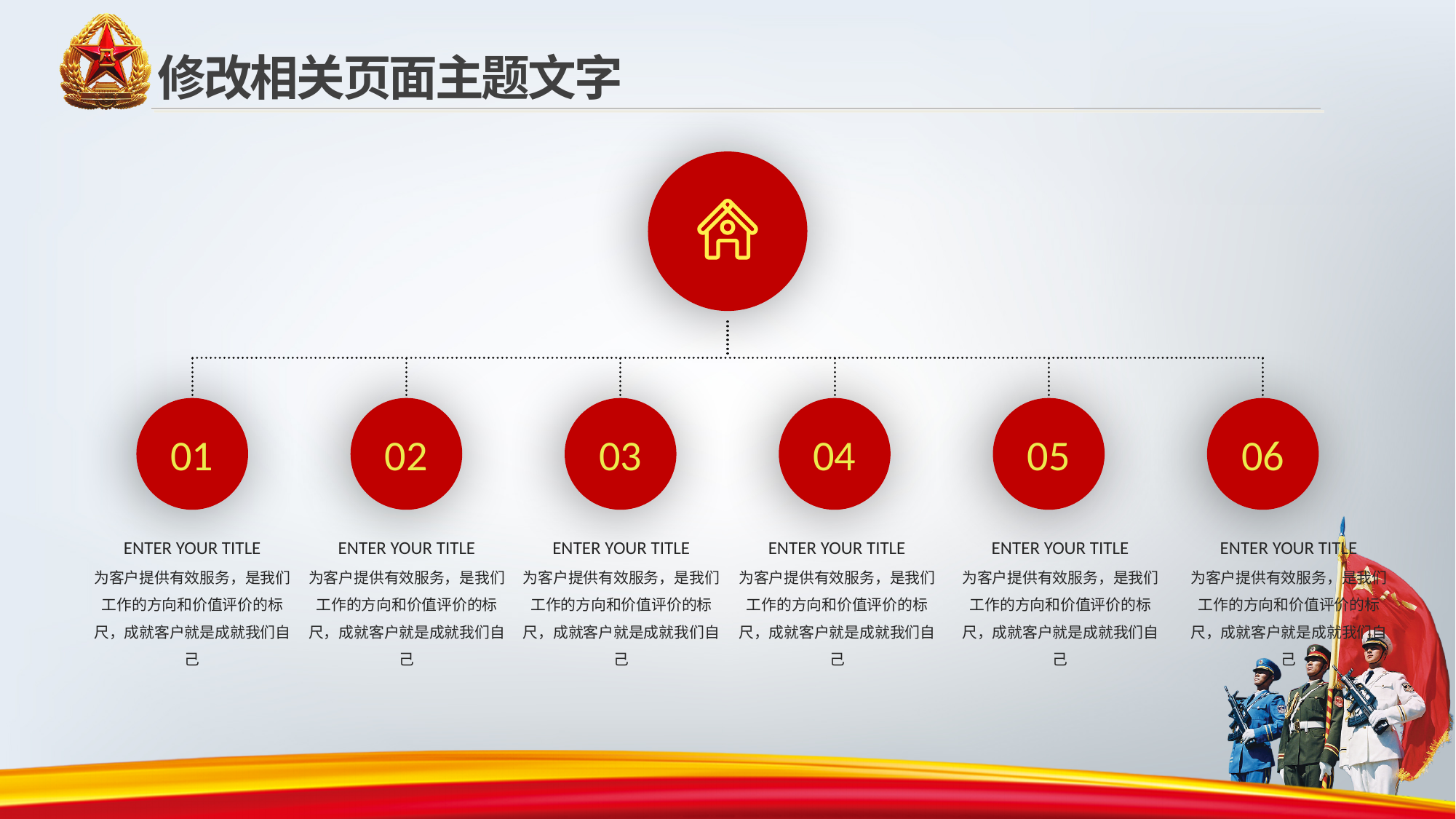

修改相关页面主题文字

01
02
03
04
05
06
ENTER YOUR TITLE
为客户提供有效服务，是我们工作的方向和价值评价的标尺，成就客户就是成就我们自己
ENTER YOUR TITLE
为客户提供有效服务，是我们工作的方向和价值评价的标尺，成就客户就是成就我们自己
ENTER YOUR TITLE
为客户提供有效服务，是我们工作的方向和价值评价的标尺，成就客户就是成就我们自己
ENTER YOUR TITLE
为客户提供有效服务，是我们工作的方向和价值评价的标尺，成就客户就是成就我们自己
ENTER YOUR TITLE
为客户提供有效服务，是我们工作的方向和价值评价的标尺，成就客户就是成就我们自己
ENTER YOUR TITLE
为客户提供有效服务，是我们工作的方向和价值评价的标尺，成就客户就是成就我们自己